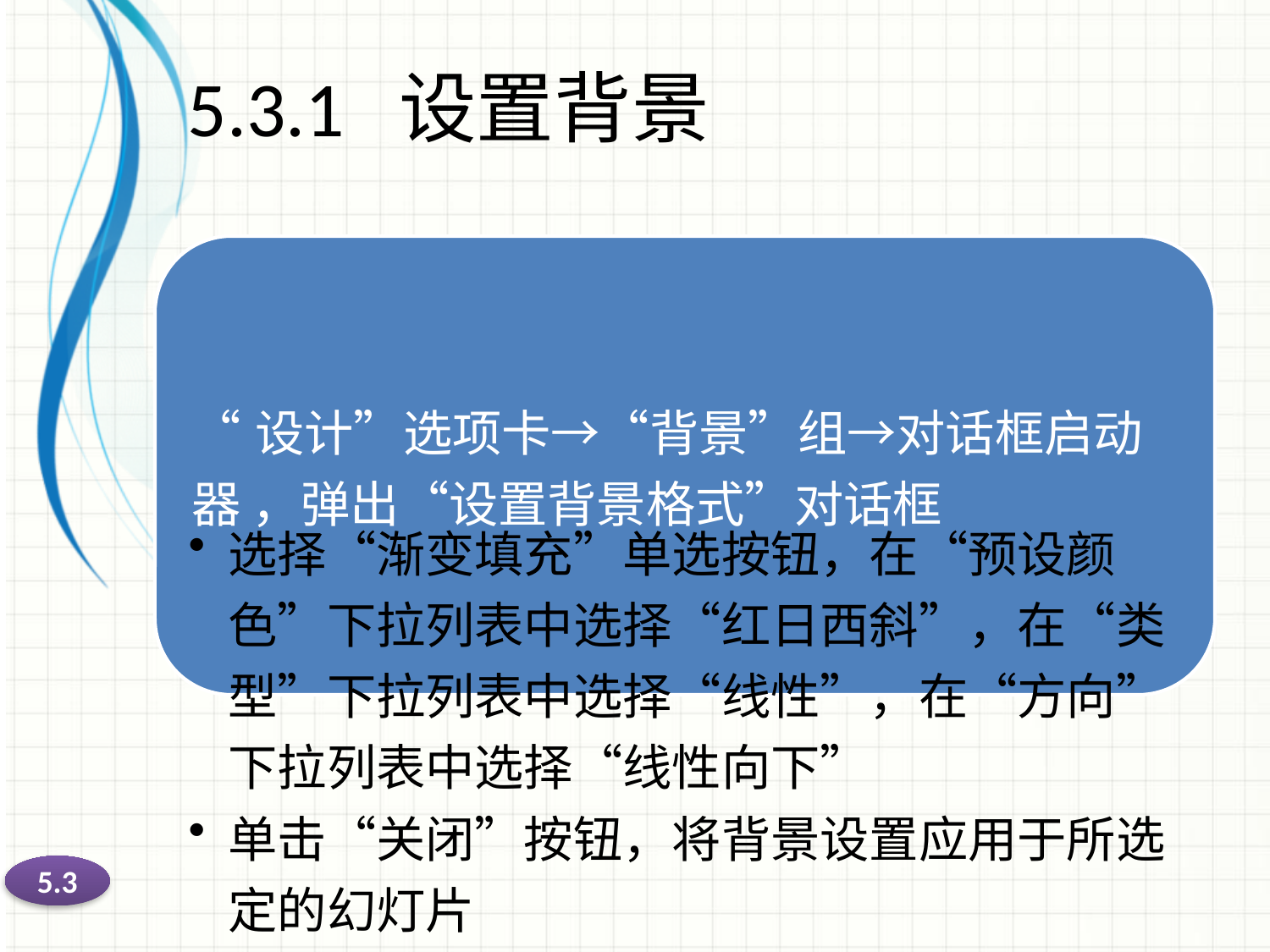

# 5.3.1  设置背景
单击“关闭”按钮，将背景设置应用于所选定的幻灯片
选择“渐变填充”单选按钮，在“预设颜色”下拉列表中选择“红日西斜”，在“类型”下拉列表中选择“线性”，在“方向”下拉列表中选择“线性向下”
“设计”选项卡→“背景”组→对话框启动器 ，弹出“设置背景格式”对话框